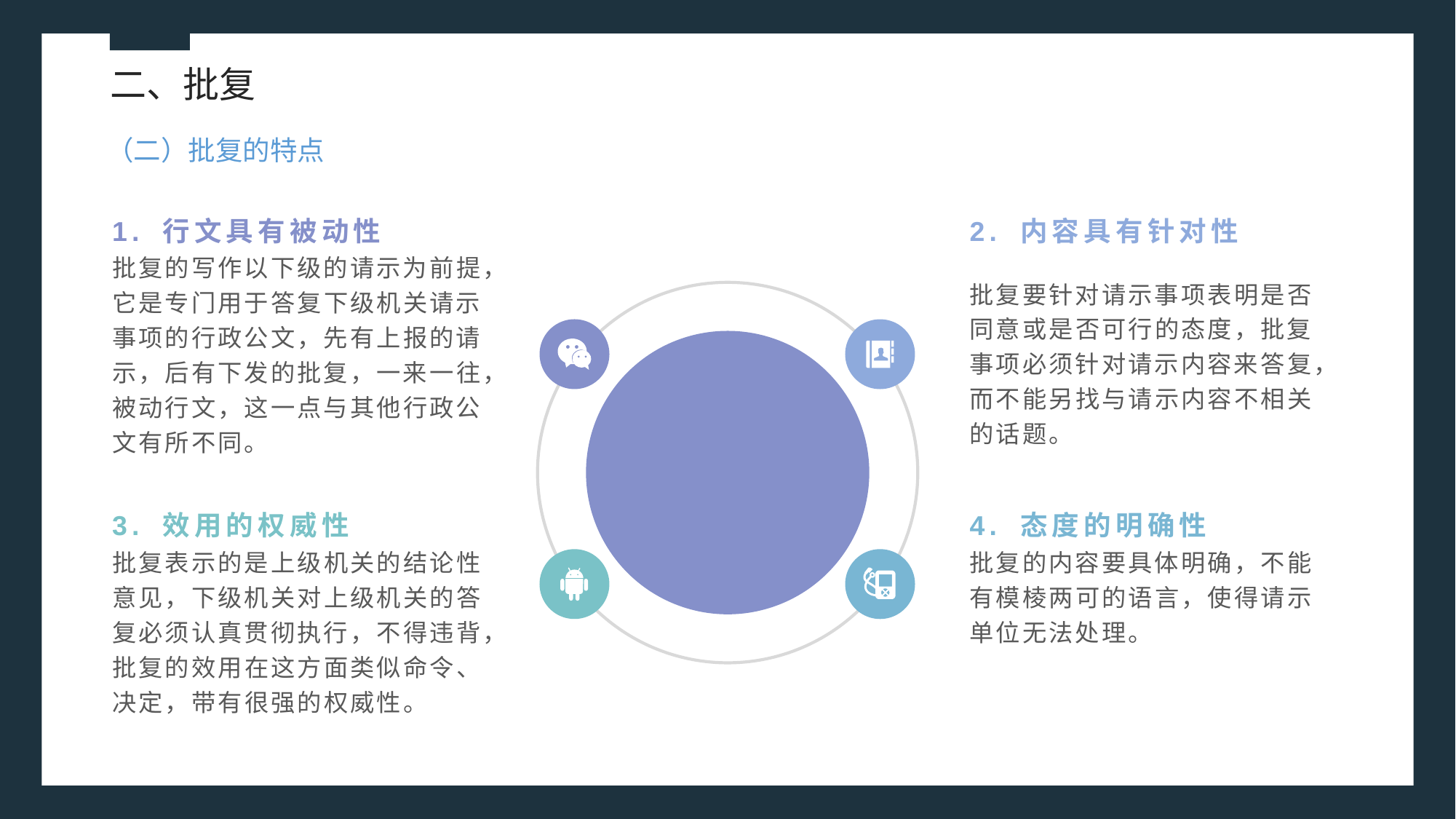

二、批复
（二）批复的特点
1. 行文具有被动性
2. 内容具有针对性
批复的写作以下级的请示为前提，它是专门用于答复下级机关请示事项的行政公文，先有上报的请示，后有下发的批复，一来一往，被动行文，这一点与其他行政公文有所不同。
批复要针对请示事项表明是否同意或是否可行的态度，批复事项必须针对请示内容来答复，而不能另找与请示内容不相关的话题。

3. 效用的权威性
4. 态度的明确性
批复表示的是上级机关的结论性意见，下级机关对上级机关的答复必须认真贯彻执行，不得违背，批复的效用在这方面类似命令、决定，带有很强的权威性。
批复的内容要具体明确，不能有模棱两可的语言，使得请示单位无法处理。